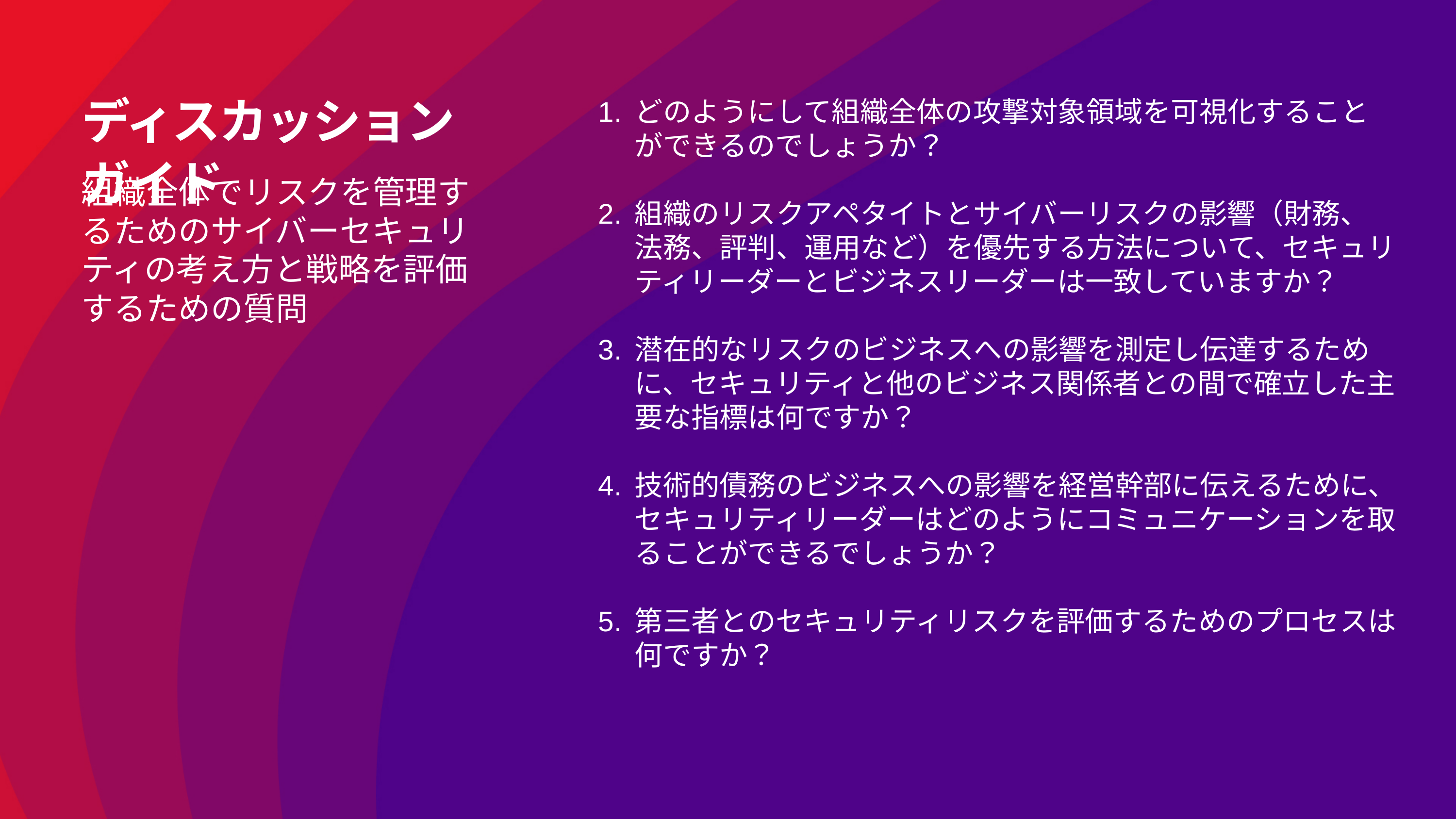

ディスカッションガイド
どのようにして組織全体の攻撃対象領域を可視化することができるのでしょうか？

組織のリスクアペタイトとサイバーリスクの影響（財務、法務、評判、運用など）を優先する方法について、セキュリティリーダーとビジネスリーダーは一致していますか？

潜在的なリスクのビジネスへの影響を測定し伝達するために、セキュリティと他のビジネス関係者との間で確立した主要な指標は何ですか？

技術的債務のビジネスへの影響を経営幹部に伝えるために、セキュリティリーダーはどのようにコミュニケーションを取ることができるでしょうか？

第三者とのセキュリティリスクを評価するためのプロセスは何ですか？
組織全体でリスクを管理するためのサイバーセキュリティの考え方と戦略を評価するための質問